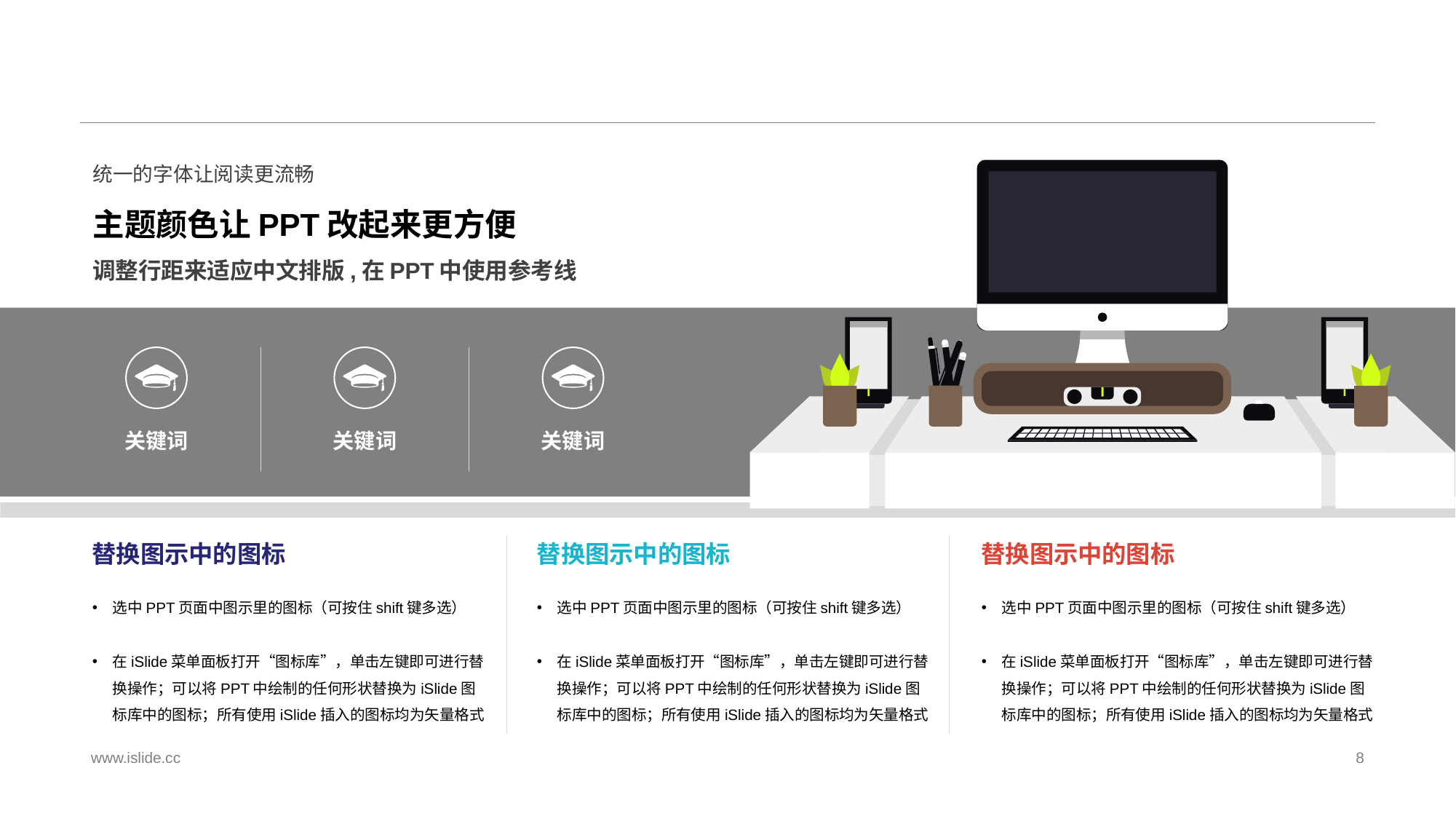

#
统一的字体让阅读更流畅
主题颜色让PPT改起来更方便
调整行距来适应中文排版,在PPT中使用参考线

关键词
关键词
关键词

替换图示中的图标
替换图示中的图标
替换图示中的图标
选中PPT页面中图示里的图标（可按住shift键多选）

在iSlide菜单面板打开“图标库”，单击左键即可进行替换操作；可以将PPT中绘制的任何形状替换为iSlide图标库中的图标；所有使用iSlide插入的图标均为矢量格式
选中PPT页面中图示里的图标（可按住shift键多选）

在iSlide菜单面板打开“图标库”，单击左键即可进行替换操作；可以将PPT中绘制的任何形状替换为iSlide图标库中的图标；所有使用iSlide插入的图标均为矢量格式
选中PPT页面中图示里的图标（可按住shift键多选）

在iSlide菜单面板打开“图标库”，单击左键即可进行替换操作；可以将PPT中绘制的任何形状替换为iSlide图标库中的图标；所有使用iSlide插入的图标均为矢量格式
www.islide.cc
8